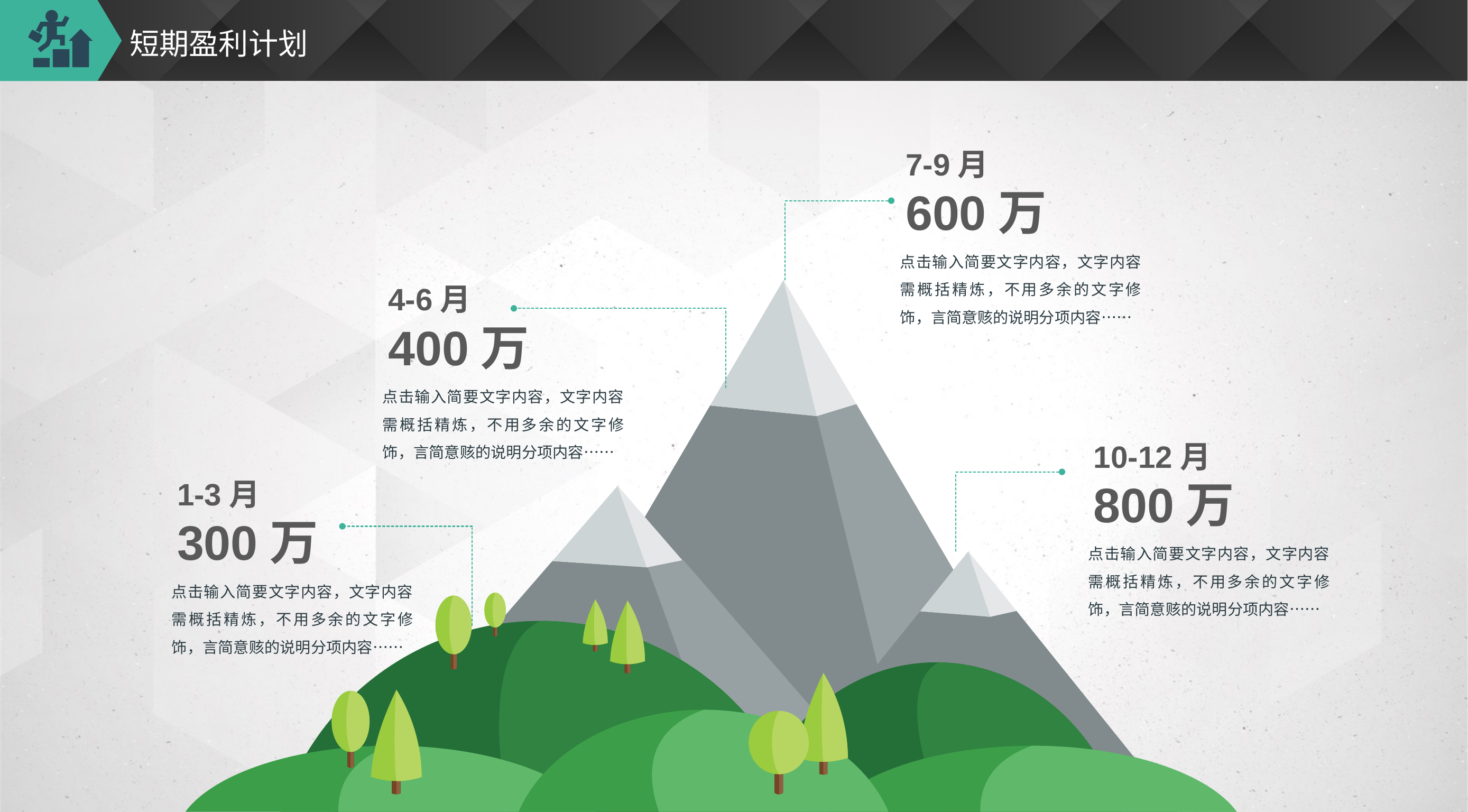

# 短期盈利计划
7-9月
600万
点击输入简要文字内容，文字内容需概括精炼，不用多余的文字修饰，言简意赅的说明分项内容……

4-6月
400万
点击输入简要文字内容，文字内容需概括精炼，不用多余的文字修饰，言简意赅的说明分项内容……
10-12月
800万
点击输入简要文字内容，文字内容需概括精炼，不用多余的文字修饰，言简意赅的说明分项内容……
1-3月
300万
点击输入简要文字内容，文字内容需概括精炼，不用多余的文字修饰，言简意赅的说明分项内容……